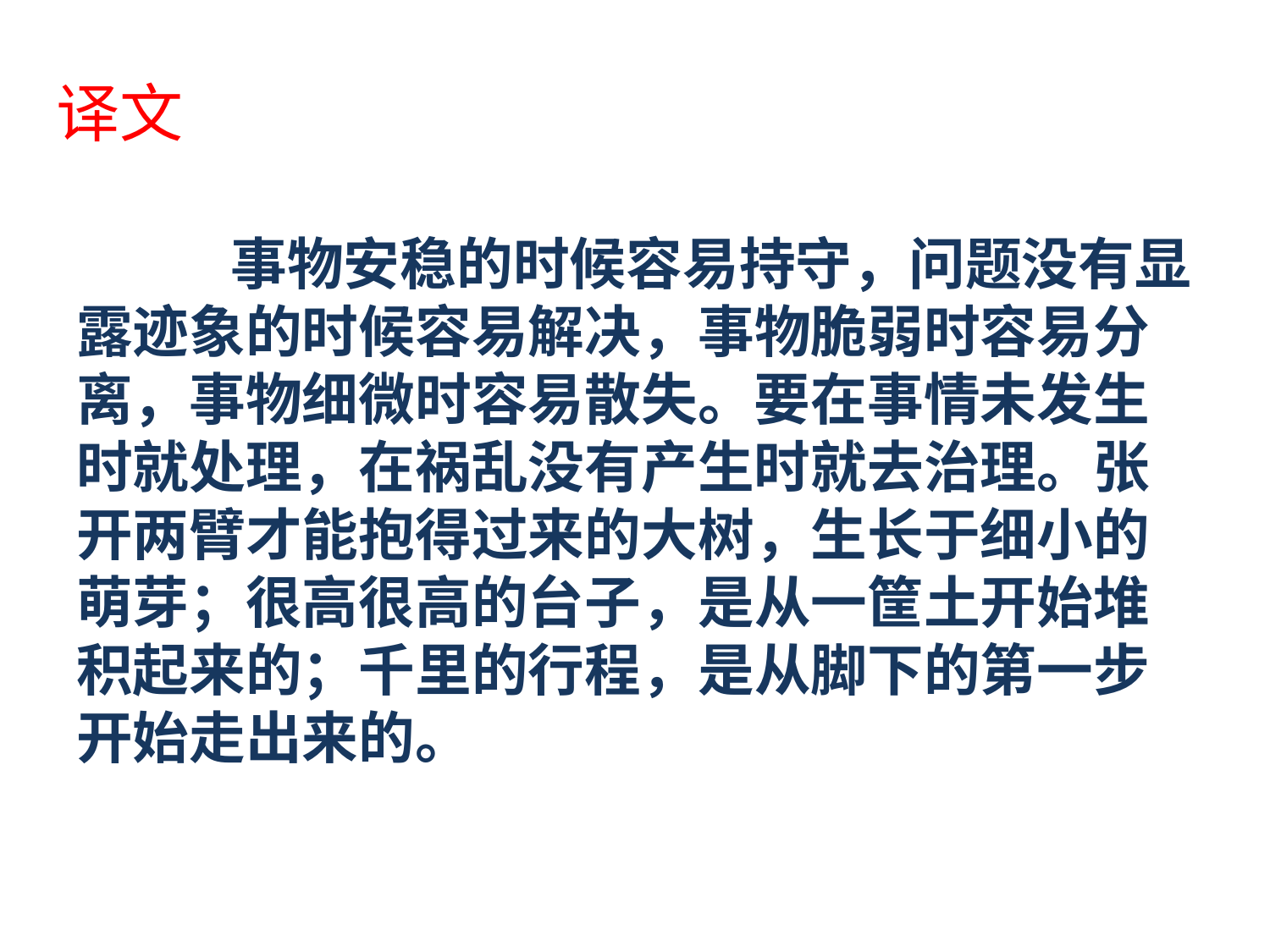

# 译文
         事物安稳的时候容易持守，问题没有显露迹象的时候容易解决，事物脆弱时容易分离，事物细微时容易散失。要在事情未发生 时就处理，在祸乱没有产生时就去治理。张开两臂才能抱得过来的大树，生长于细小的萌芽；很高很高的台子，是从一筐土开始堆积起来的；千里的行程，是从脚下的第一步开始走出来的。